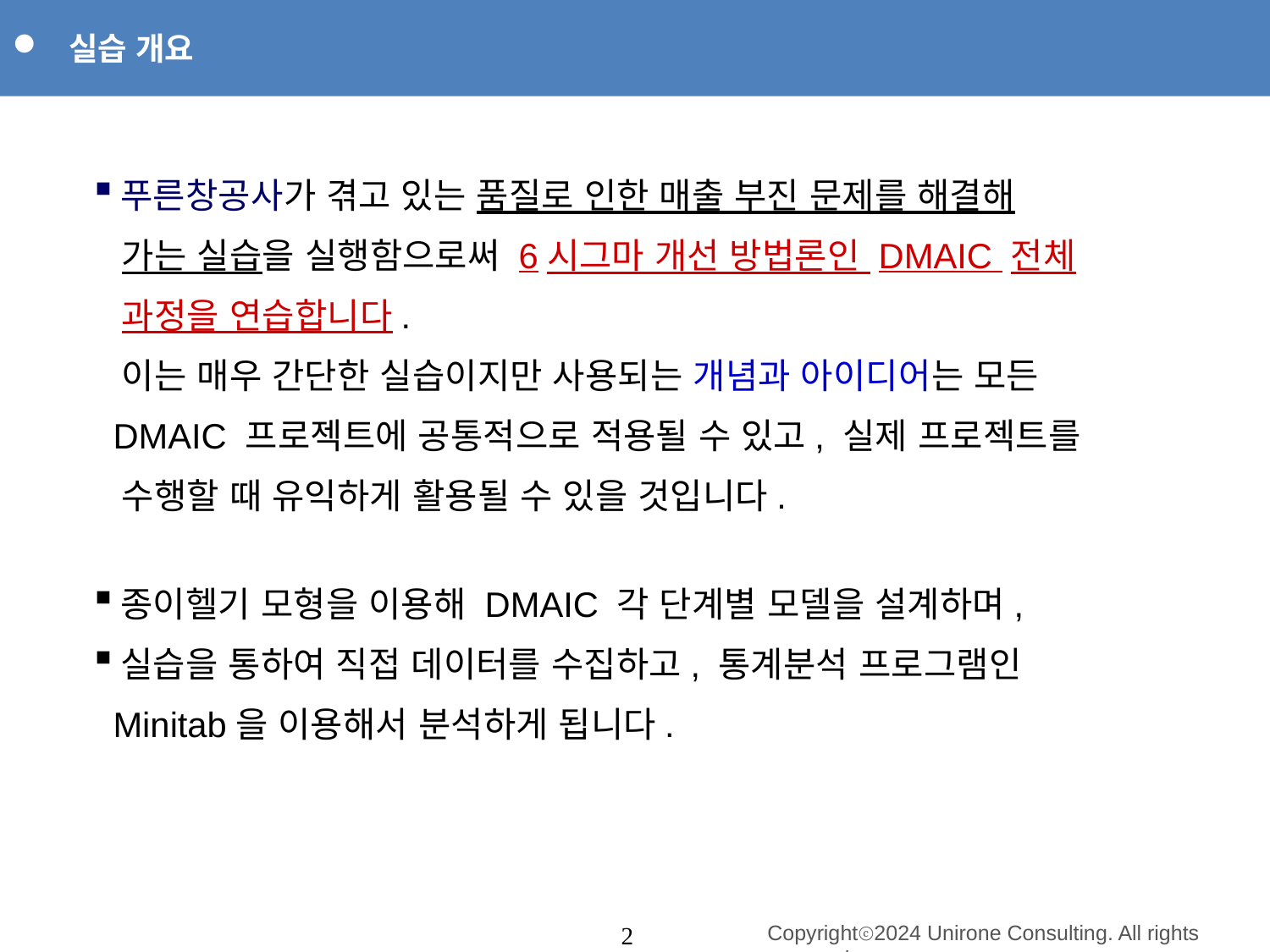

실습 개요
푸른창공사가 겪고 있는 품질로 인한 매출 부진 문제를 해결해
  가는 실습을 실행함으로써 6시그마 개선 방법론인 DMAIC 전체
  과정을 연습합니다.
  이는 매우 간단한 실습이지만 사용되는 개념과 아이디어는 모든
  DMAIC 프로젝트에 공통적으로 적용될 수 있고, 실제 프로젝트를
  수행할 때 유익하게 활용될 수 있을 것입니다.

종이헬기 모형을 이용해 DMAIC 각 단계별 모델을 설계하며,
실습을 통하여 직접 데이터를 수집하고, 통계분석 프로그램인
  Minitab을 이용해서 분석하게 됩니다.